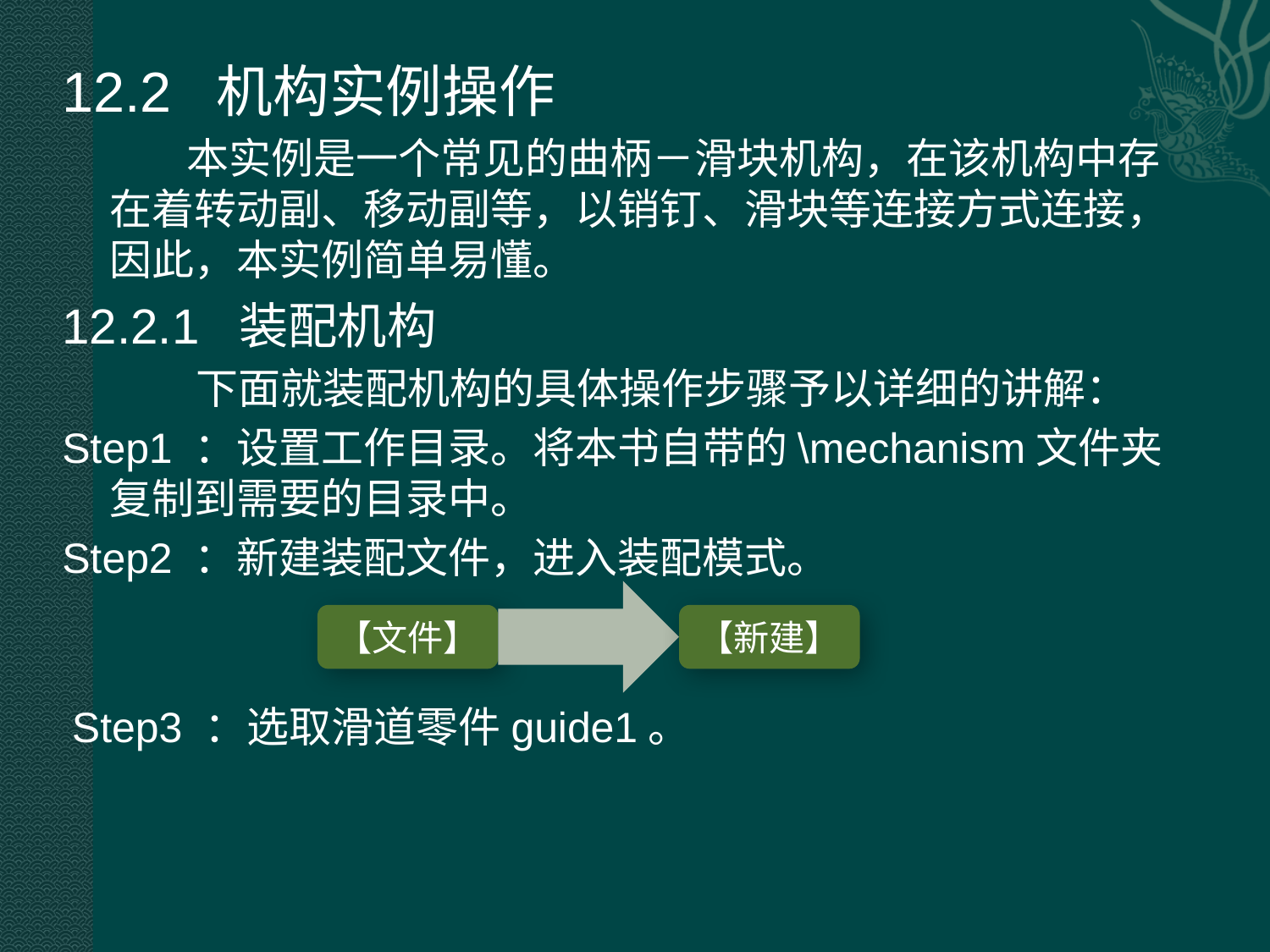

12.2  机构实例操作
            本实例是一个常见的曲柄－滑块机构，在该机构中存在着转动副、移动副等，以销钉、滑块等连接方式连接，因此，本实例简单易懂。
12.2.1  装配机构
             下面就装配机构的具体操作步骤予以详细的讲解：
Step1 ：设置工作目录。将本书自带的\mechanism文件夹复制到需要的目录中。
Step2 ：新建装配文件，进入装配模式。
【文件】
【新建】
Step3 ：选取滑道零件guide1。